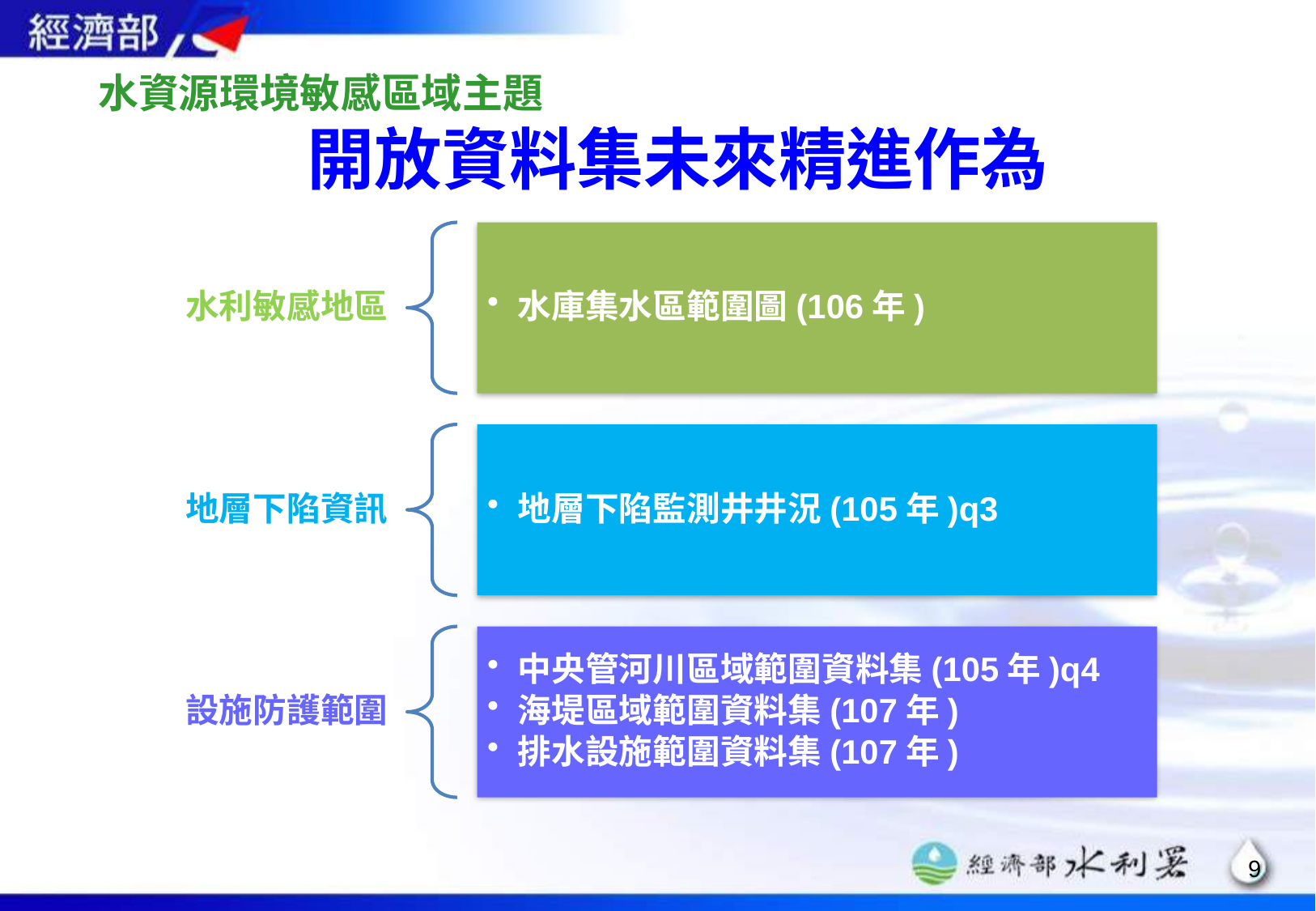

#
水資源環境敏感區域主題
開放資料集未來精進作為
水利敏感地區
水庫集水區範圍圖(106年)
地層下陷資訊
地層下陷監測井井況(105年)q3
設施防護範圍
中央管河川區域範圍資料集(105年)q4
海堤區域範圍資料集(107年)
排水設施範圍資料集(107年)
9